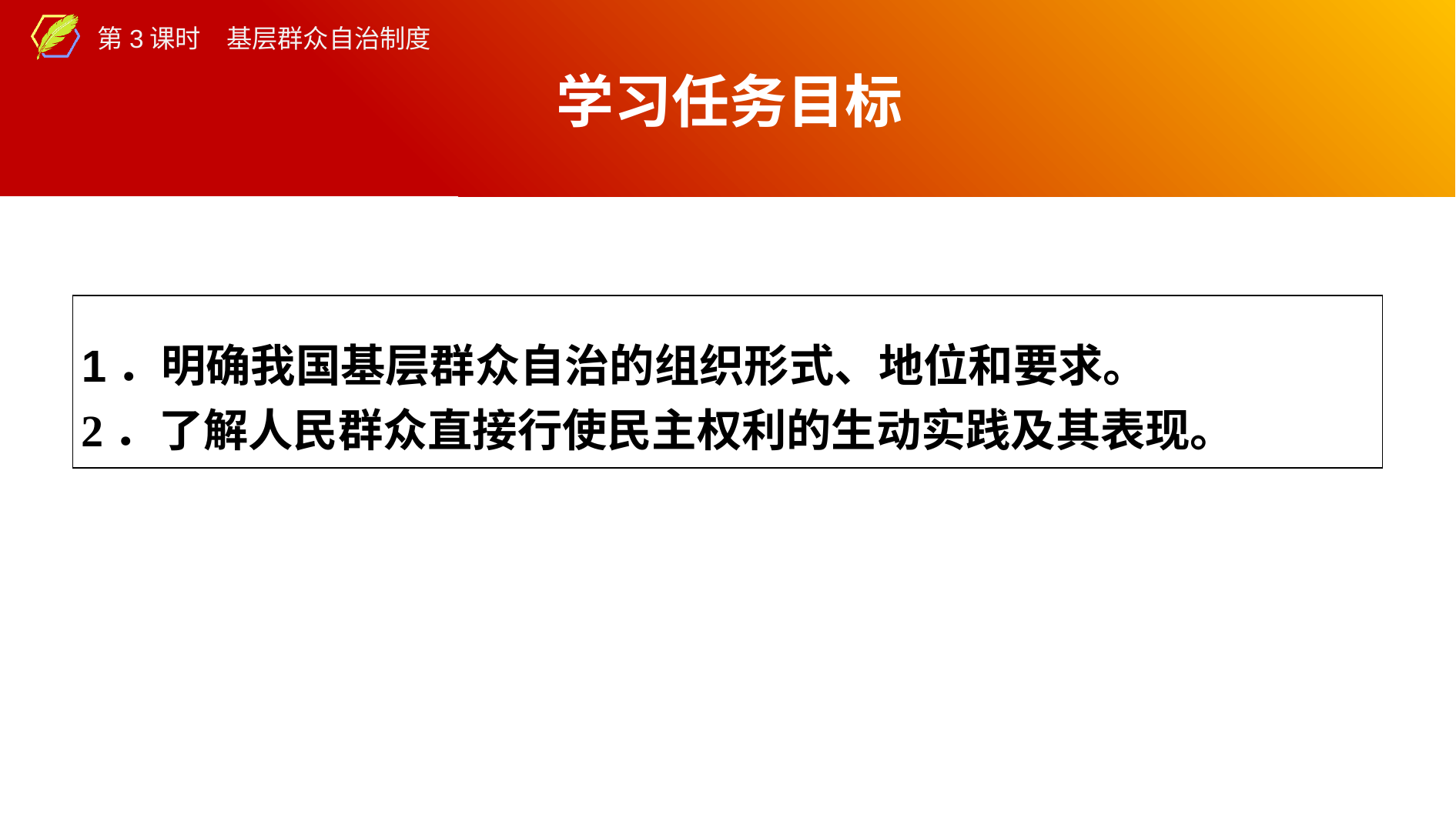

学习任务目标
| 1．明确我国基层群众自治的组织形式、地位和要求。 2．了解人民群众直接行使民主权利的生动实践及其表现。 |
| --- |